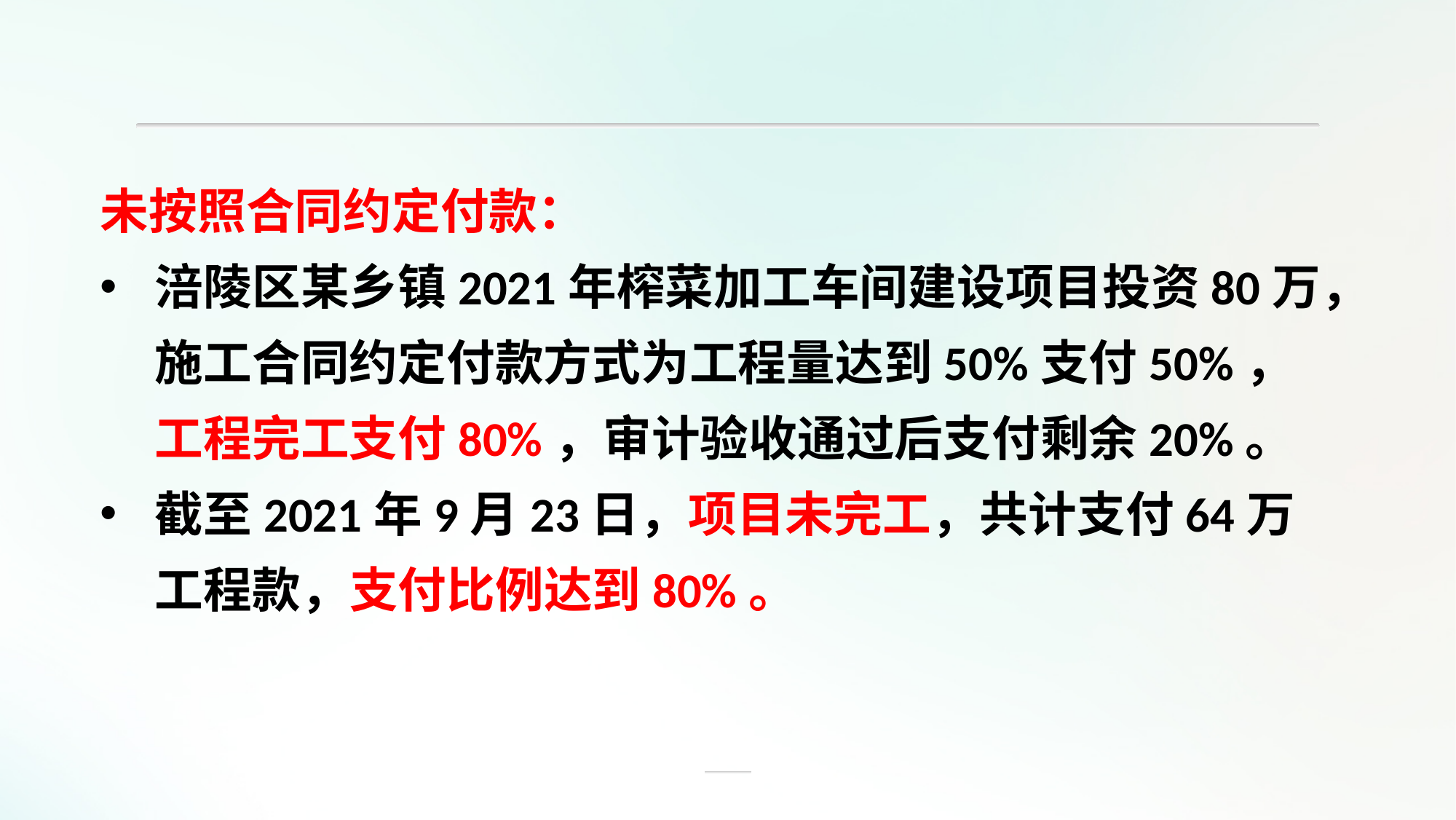

未按照合同约定付款：
涪陵区某乡镇2021年榨菜加工车间建设项目投资80万，施工合同约定付款方式为工程量达到50%支付50%，工程完工支付80%，审计验收通过后支付剩余20%。
截至2021年9月23日，项目未完工，共计支付64万工程款，支付比例达到80%。